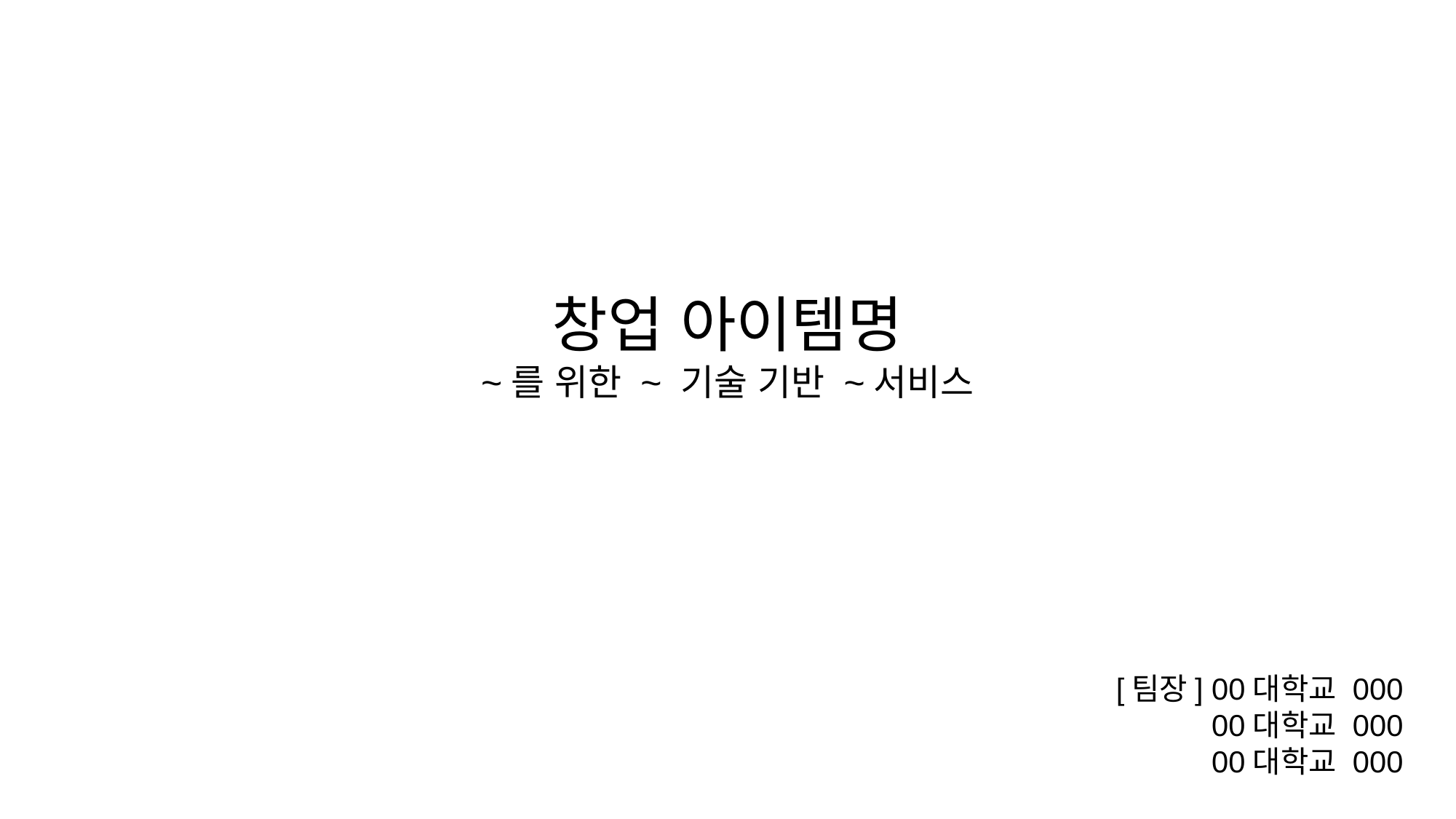

창업 아이템명
~를 위한 ~ 기술 기반 ~서비스
[팀장] 00대학교 000
00대학교 000
00대학교 000